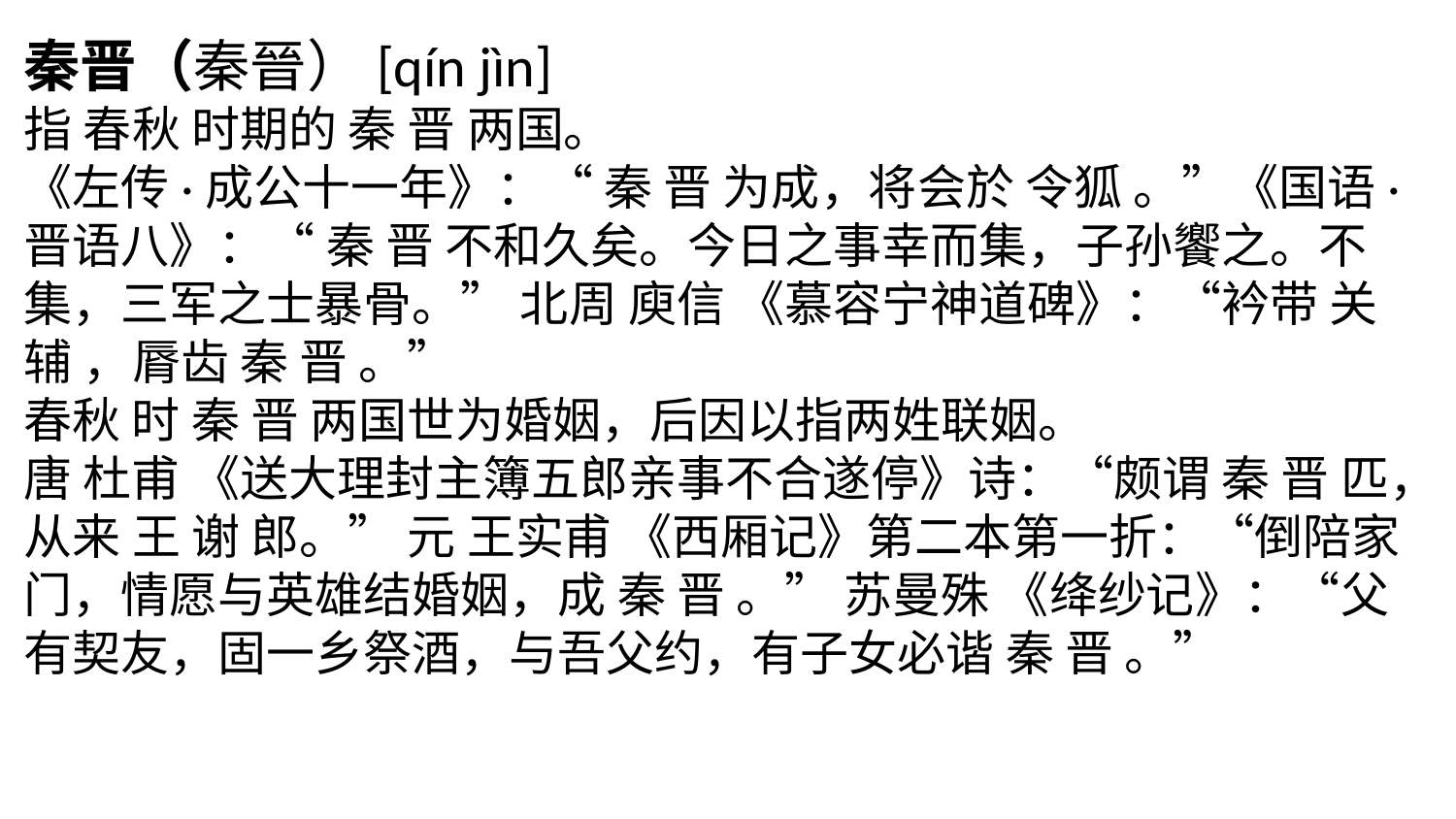

秦晋（秦晉）[qín jìn]
指 春秋 时期的 秦 晋 两国。
《左传·成公十一年》：“ 秦 晋 为成，将会於 令狐 。”《国语·晋语八》：“ 秦 晋 不和久矣。今日之事幸而集，子孙饗之。不集，三军之士暴骨。” 北周 庾信 《慕容宁神道碑》：“衿带 关 辅 ，脣齿 秦 晋 。”
春秋 时 秦 晋 两国世为婚姻，后因以指两姓联姻。
唐 杜甫 《送大理封主簿五郎亲事不合遂停》诗：“颇谓 秦 晋 匹，从来 王 谢 郎。” 元 王实甫 《西厢记》第二本第一折：“倒陪家门，情愿与英雄结婚姻，成 秦 晋 。” 苏曼殊 《绛纱记》：“父有契友，固一乡祭酒，与吾父约，有子女必谐 秦 晋 。”